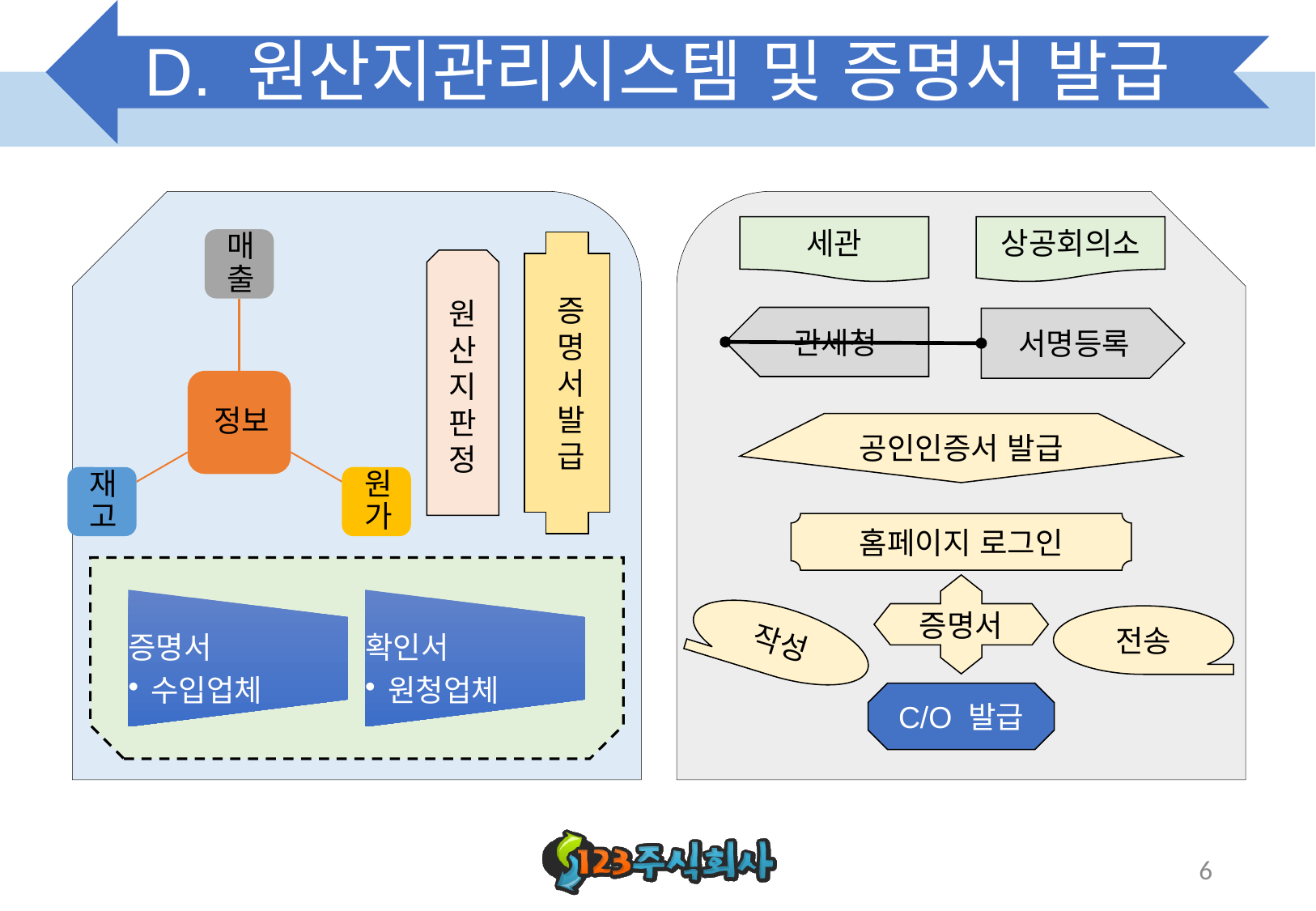

# D. 원산지관리시스템 및 증명서 발급

정보
매출
원가
재고
세관
상공회의소
증명서발급
원
산
지
판
정
관세청
서명등록

공인인증서 발급
홈페이지 로그인

증명서
증명서
수입업체
확인서
원청업체
전송
작성
C/O 발급
6